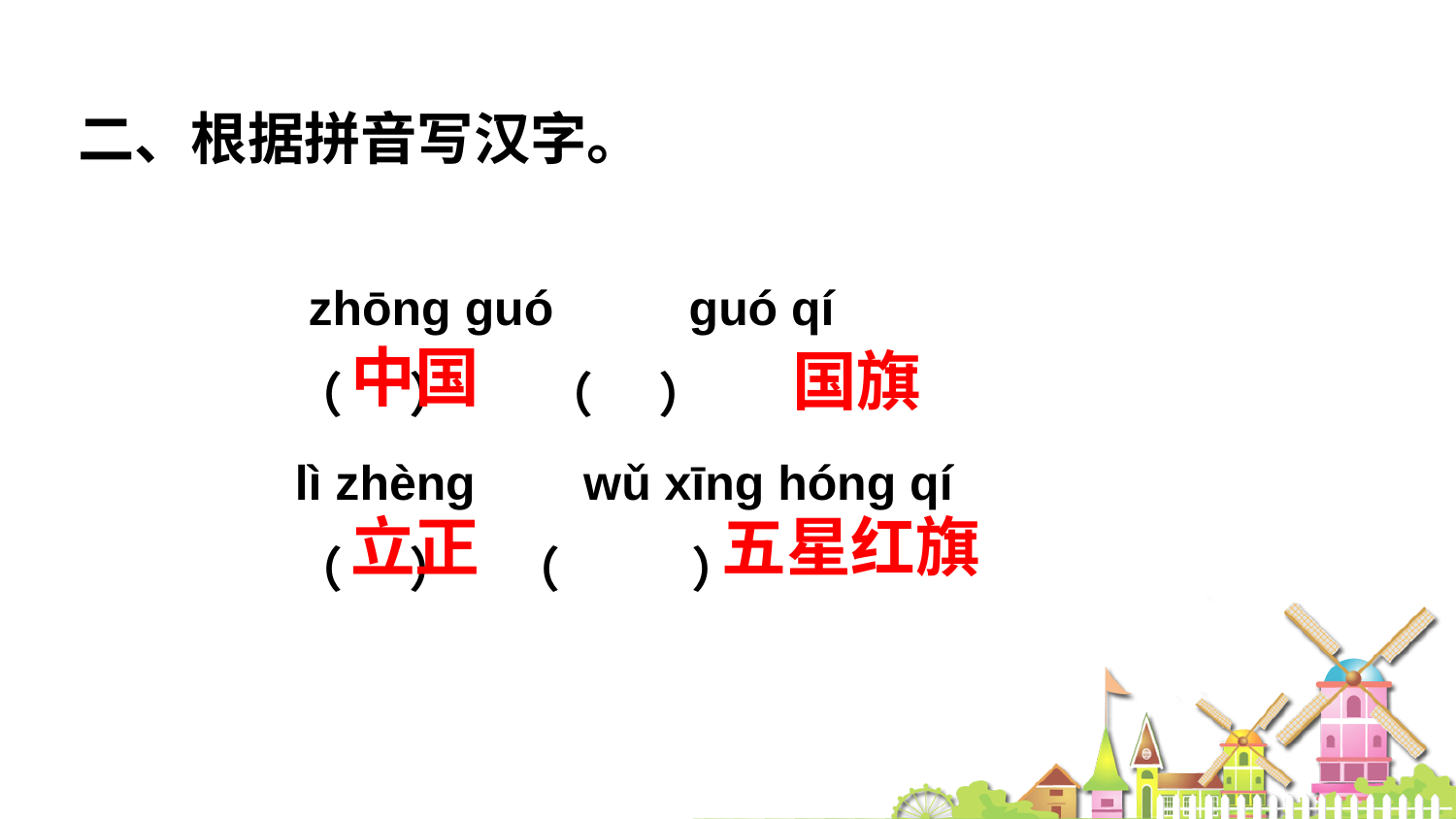

二、根据拼音写汉字。
 zhōnɡ ɡuó          ɡuó qí
（      ）        （      ）
lì zhènɡ        wǔ xīnɡ hónɡ qí
（      ）     （            ）
中国
国旗
立正
五星红旗